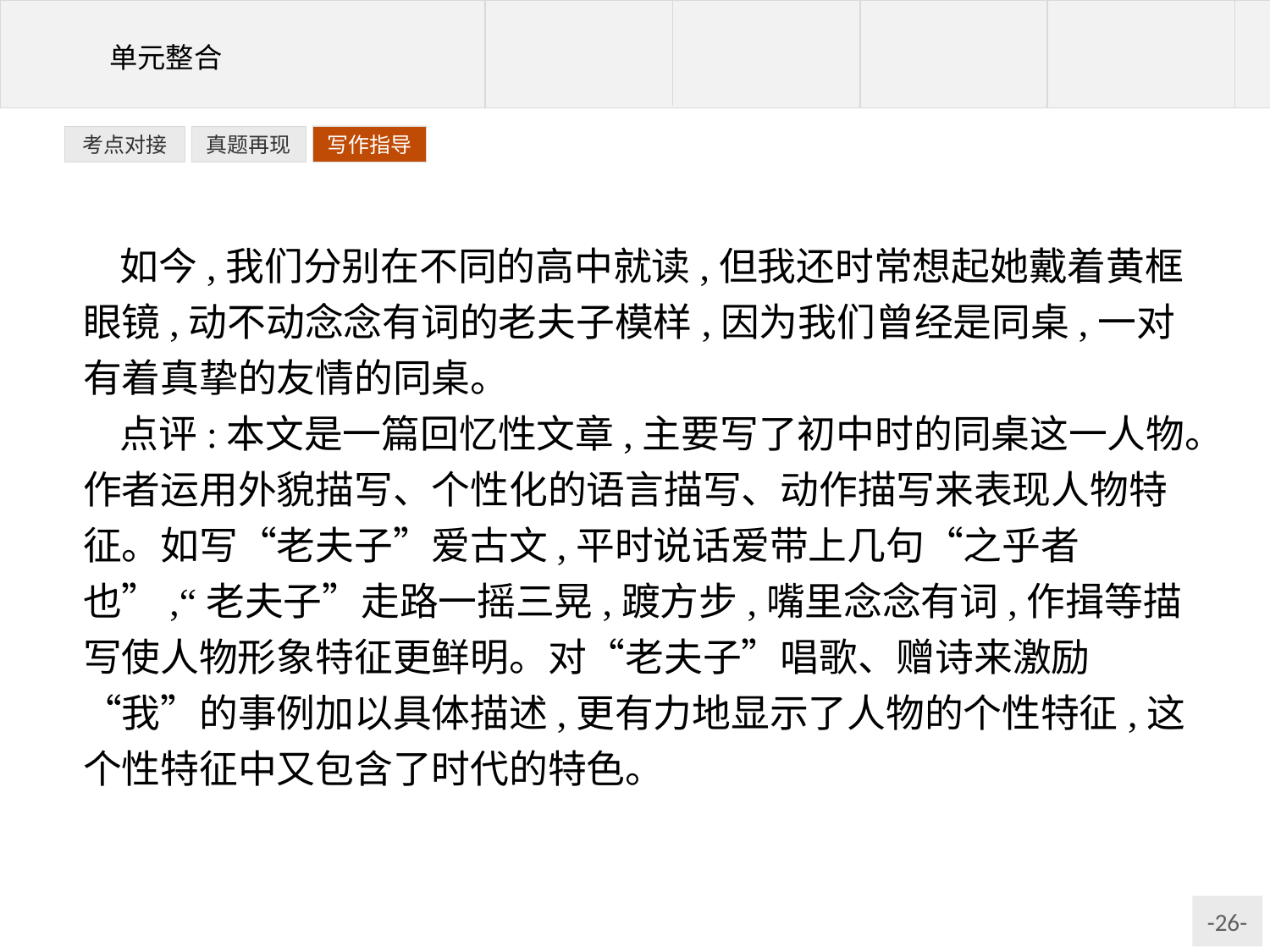

写作指导
考点对接
真题再现
如今,我们分别在不同的高中就读,但我还时常想起她戴着黄框眼镜,动不动念念有词的老夫子模样,因为我们曾经是同桌,一对有着真挚的友情的同桌。
点评:本文是一篇回忆性文章,主要写了初中时的同桌这一人物。作者运用外貌描写、个性化的语言描写、动作描写来表现人物特征。如写“老夫子”爱古文,平时说话爱带上几句“之乎者也”,“老夫子”走路一摇三晃,踱方步,嘴里念念有词,作揖等描写使人物形象特征更鲜明。对“老夫子”唱歌、赠诗来激励“我”的事例加以具体描述,更有力地显示了人物的个性特征,这个性特征中又包含了时代的特色。